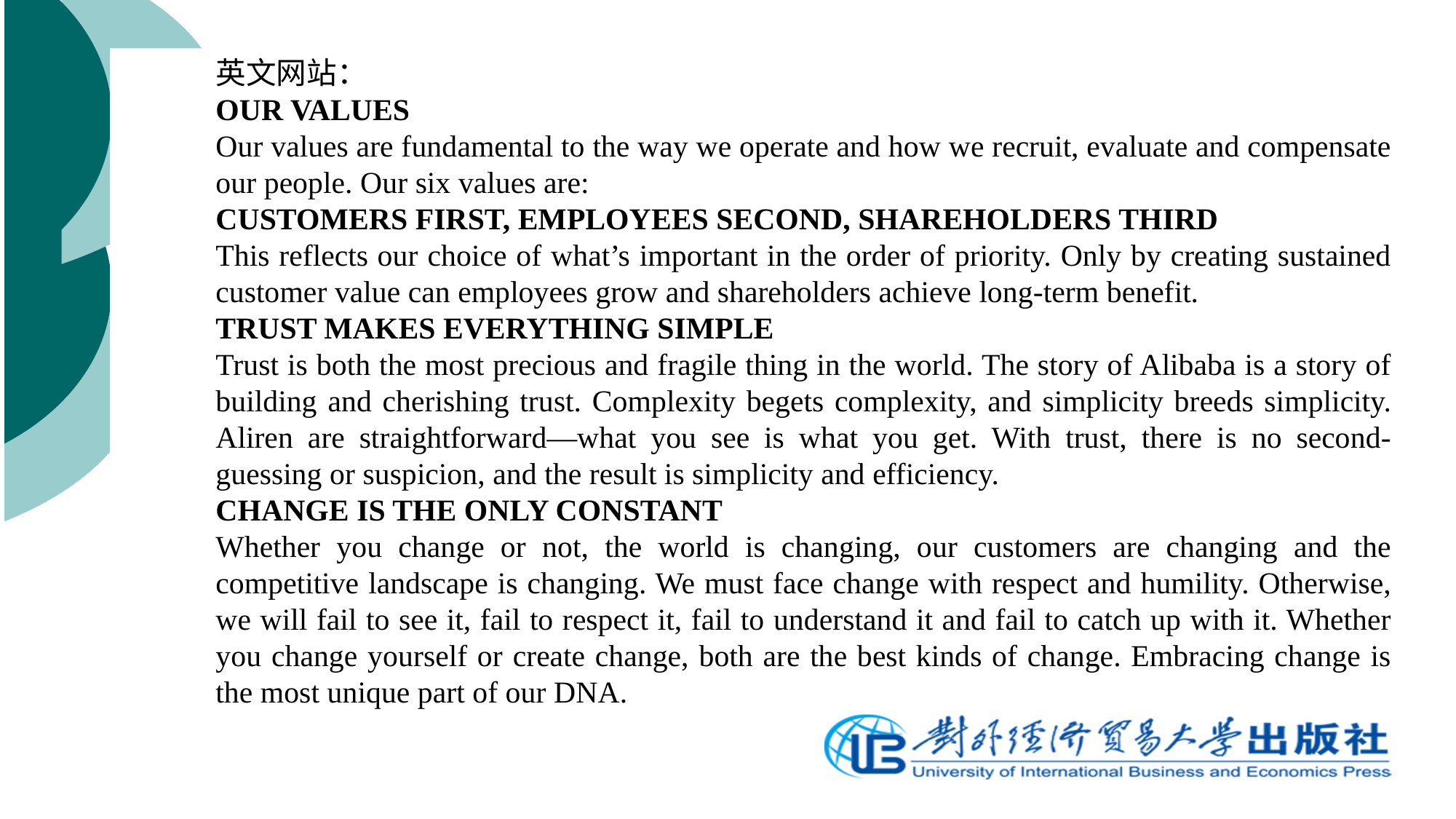

英文网站：
OUR VALUES
Our values are fundamental to the way we operate and how we recruit, evaluate and compensate our people. Our six values are:
CUSTOMERS FIRST, EMPLOYEES SECOND, SHAREHOLDERS THIRD
This reflects our choice of what’s important in the order of priority. Only by creating sustained customer value can employees grow and shareholders achieve long-term benefit.
TRUST MAKES EVERYTHING SIMPLE
Trust is both the most precious and fragile thing in the world. The story of Alibaba is a story of building and cherishing trust. Complexity begets complexity, and simplicity breeds simplicity. Aliren are straightforward—what you see is what you get. With trust, there is no second-guessing or suspicion, and the result is simplicity and efficiency.
CHANGE IS THE ONLY CONSTANT
Whether you change or not, the world is changing, our customers are changing and the competitive landscape is changing. We must face change with respect and humility. Otherwise, we will fail to see it, fail to respect it, fail to understand it and fail to catch up with it. Whether you change yourself or create change, both are the best kinds of change. Embracing change is the most unique part of our DNA.